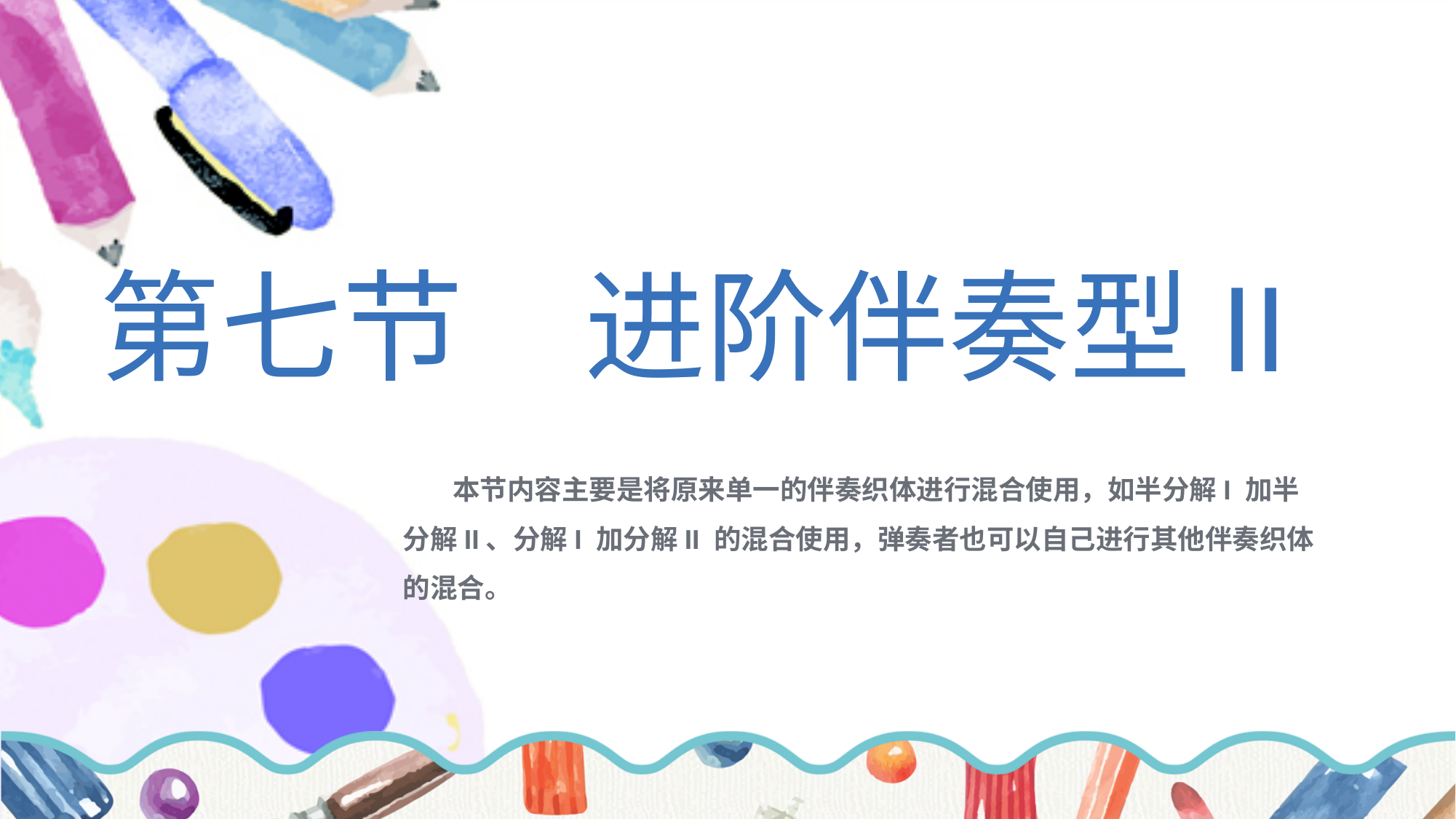

第七节　进阶伴奏型II
       本节内容主要是将原来单一的伴奏织体进行混合使用，如半分解I 加半分解II、分解I 加分解II 的混合使用，弹奏者也可以自己进行其他伴奏织体的混合。